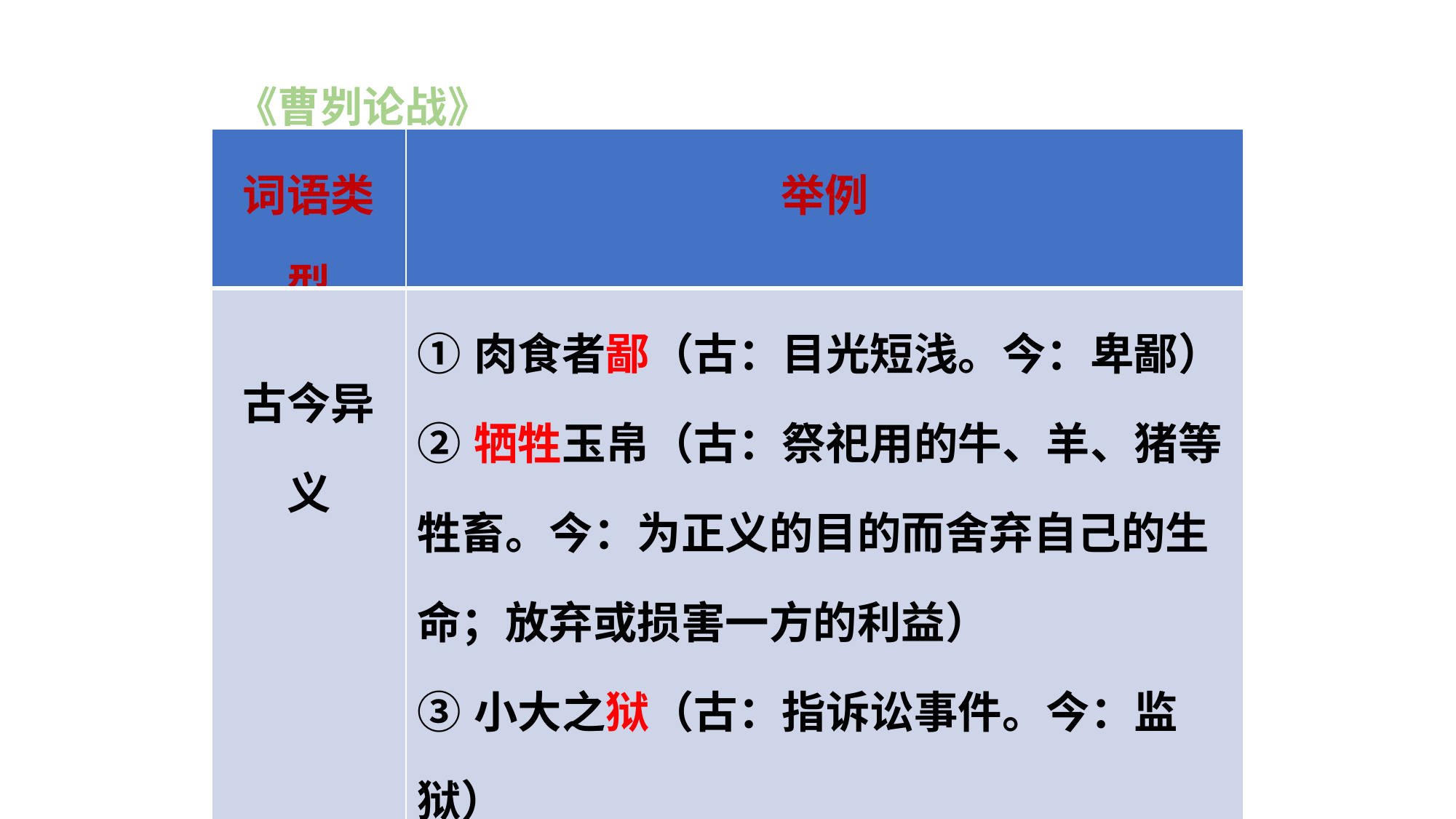

《曹刿论战》

| 词语类型 | 举例 |
| --- | --- |
| 古今异义 | ①肉食者鄙（古：目光短浅。今：卑鄙） ②牺牲玉帛（古：祭祀用的牛、羊、猪等牲畜。今：为正义的目的而舍弃自己的生命；放弃或损害一方的利益） ③小大之狱（古：指诉讼事件。今：监狱） ④可以一战（古：可以凭借。今：能够） ⑤再而衰（古：第二次。今：又一次） |